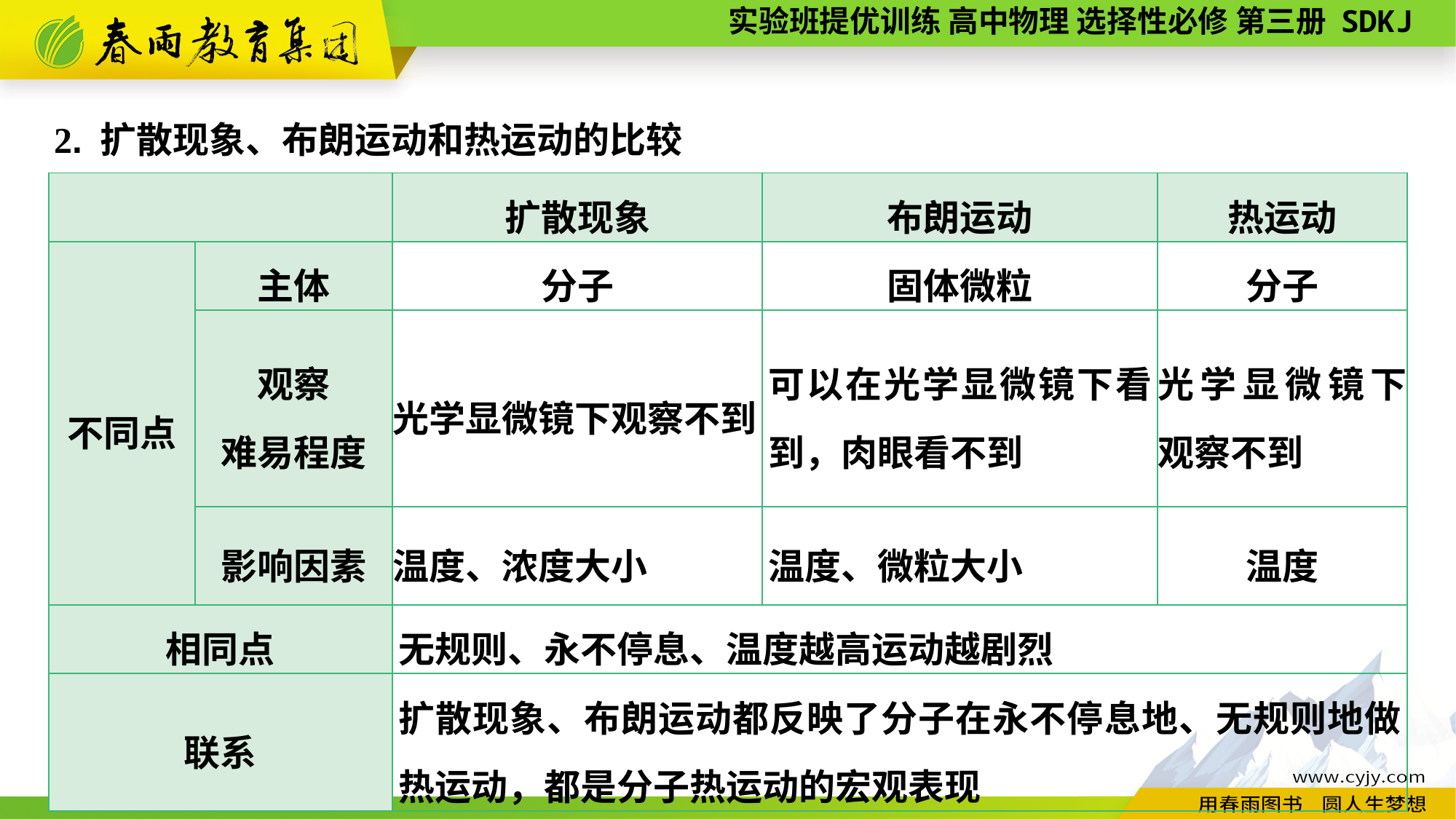

2. 扩散现象、布朗运动和热运动的比较
|  |  | 扩散现象 | 布朗运动 | 热运动 |
| --- | --- | --- | --- | --- |
| 不同点 | 主体 | 分子 | 固体微粒 | 分子 |
|  | 观察 难易程度 | 光学显微镜下观察不到 | 可以在光学显微镜下看到，肉眼看不到 | 光学显微镜下观察不到 |
|  | 影响因素 | 温度、浓度大小 | 温度、微粒大小 | 温度 |
| 相同点 |  | 无规则、永不停息、温度越高运动越剧烈 |  |  |
| 联系 |  | 扩散现象、布朗运动都反映了分子在永不停息地、无规则地做热运动，都是分子热运动的宏观表现 |  |  |